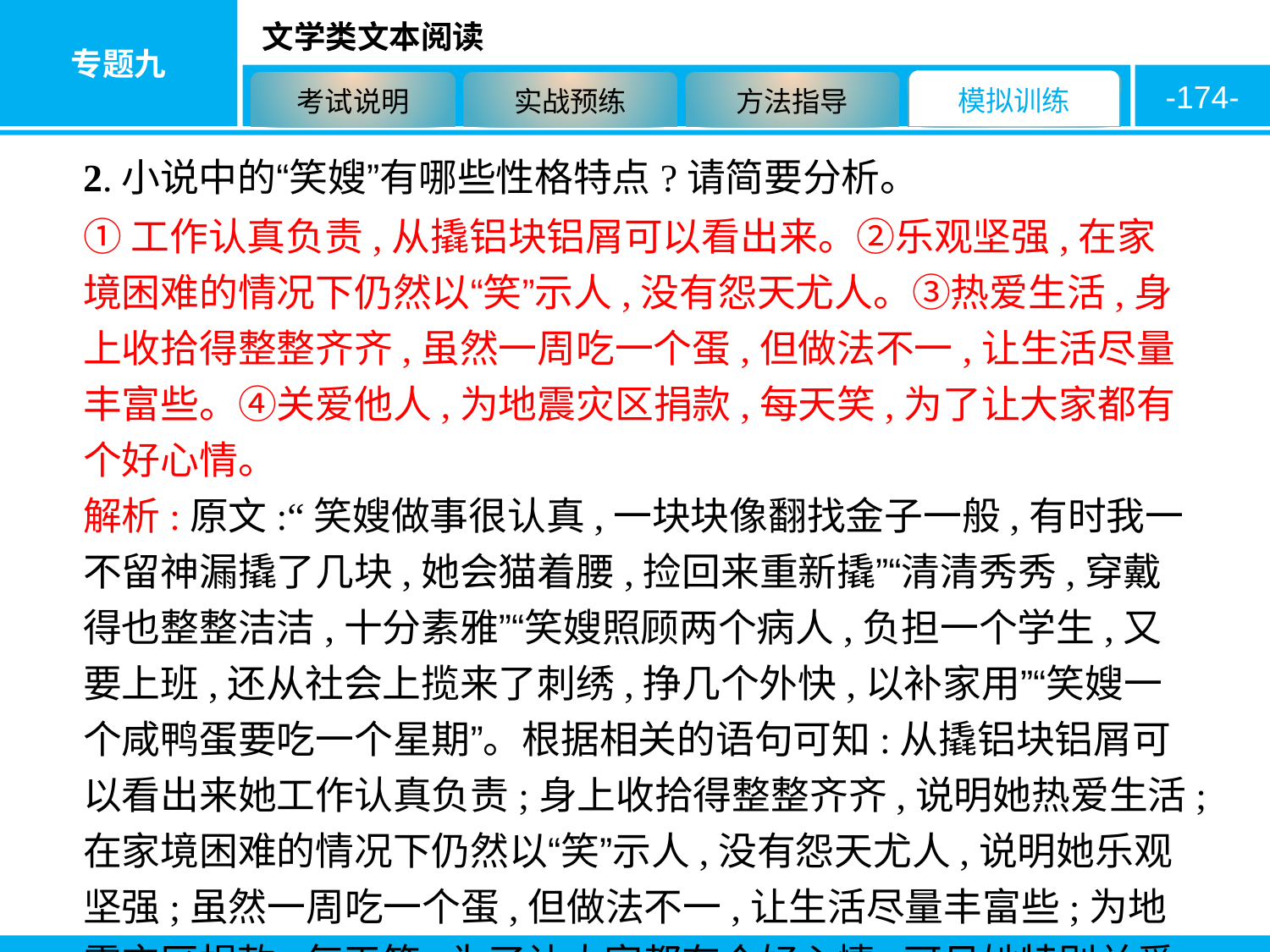

-174-
2.小说中的“笑嫂”有哪些性格特点?请简要分析。
①工作认真负责,从撬铝块铝屑可以看出来。②乐观坚强,在家境困难的情况下仍然以“笑”示人,没有怨天尤人。③热爱生活,身上收拾得整整齐齐,虽然一周吃一个蛋,但做法不一,让生活尽量丰富些。④关爱他人,为地震灾区捐款,每天笑,为了让大家都有个好心情。
解析:原文:“笑嫂做事很认真,一块块像翻找金子一般,有时我一不留神漏撬了几块,她会猫着腰,捡回来重新撬”“清清秀秀,穿戴得也整整洁洁,十分素雅”“笑嫂照顾两个病人,负担一个学生,又要上班,还从社会上揽来了刺绣,挣几个外快,以补家用”“笑嫂一个咸鸭蛋要吃一个星期”。根据相关的语句可知:从撬铝块铝屑可以看出来她工作认真负责;身上收拾得整整齐齐,说明她热爱生活;在家境困难的情况下仍然以“笑”示人,没有怨天尤人,说明她乐观坚强;虽然一周吃一个蛋,但做法不一,让生活尽量丰富些;为地震灾区捐款,每天笑,为了让大家都有个好心情,可见她特别关爱他人。